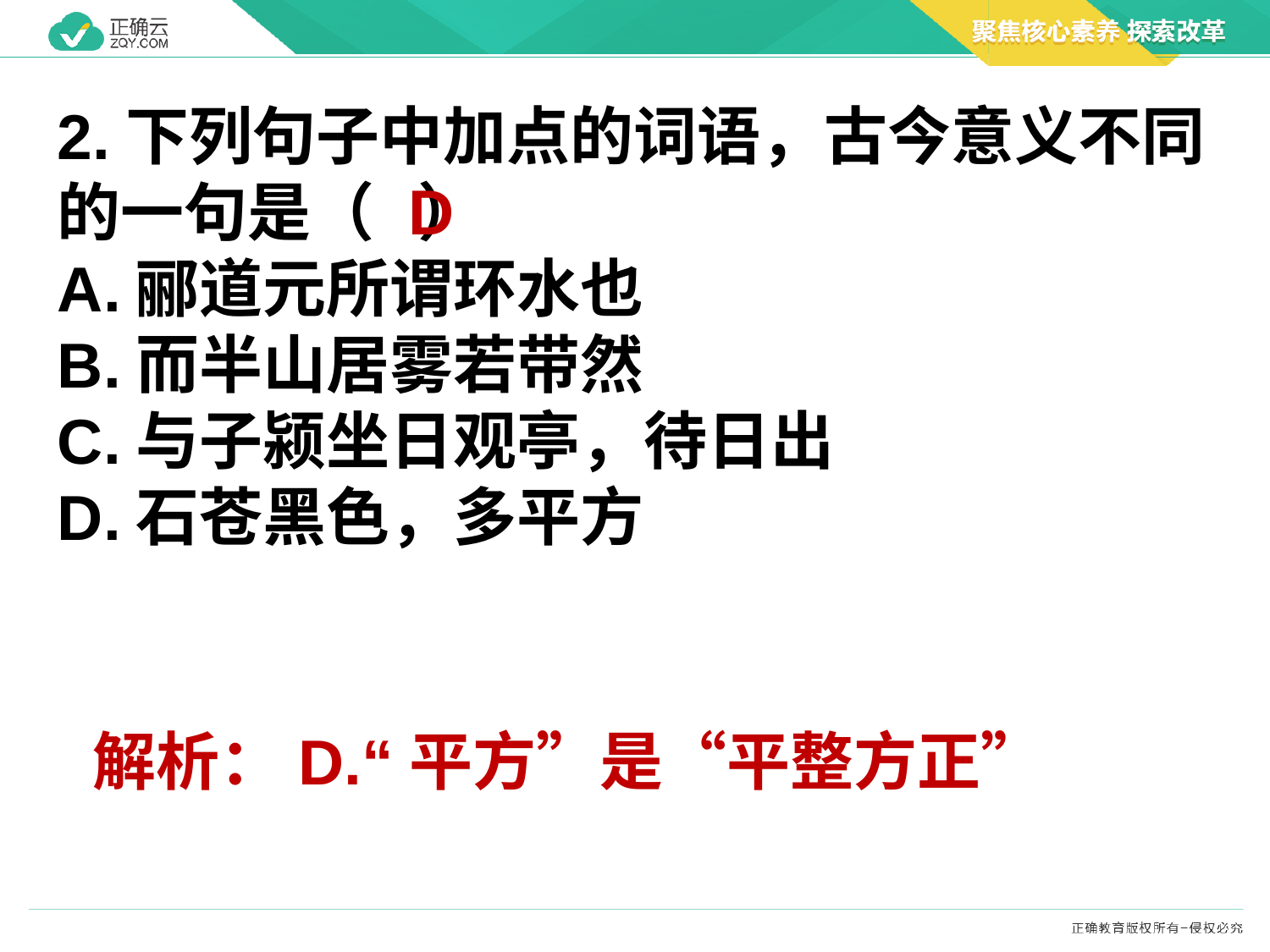

2.下列句子中加点的词语，古今意义不同的一句是（   ）
A.郦道元所谓环水也
B.而半山居雾若带然
C.与子颍坐日观亭，待日出
D.石苍黑色，多平方
D
解析：D.“平方”是“平整方正”